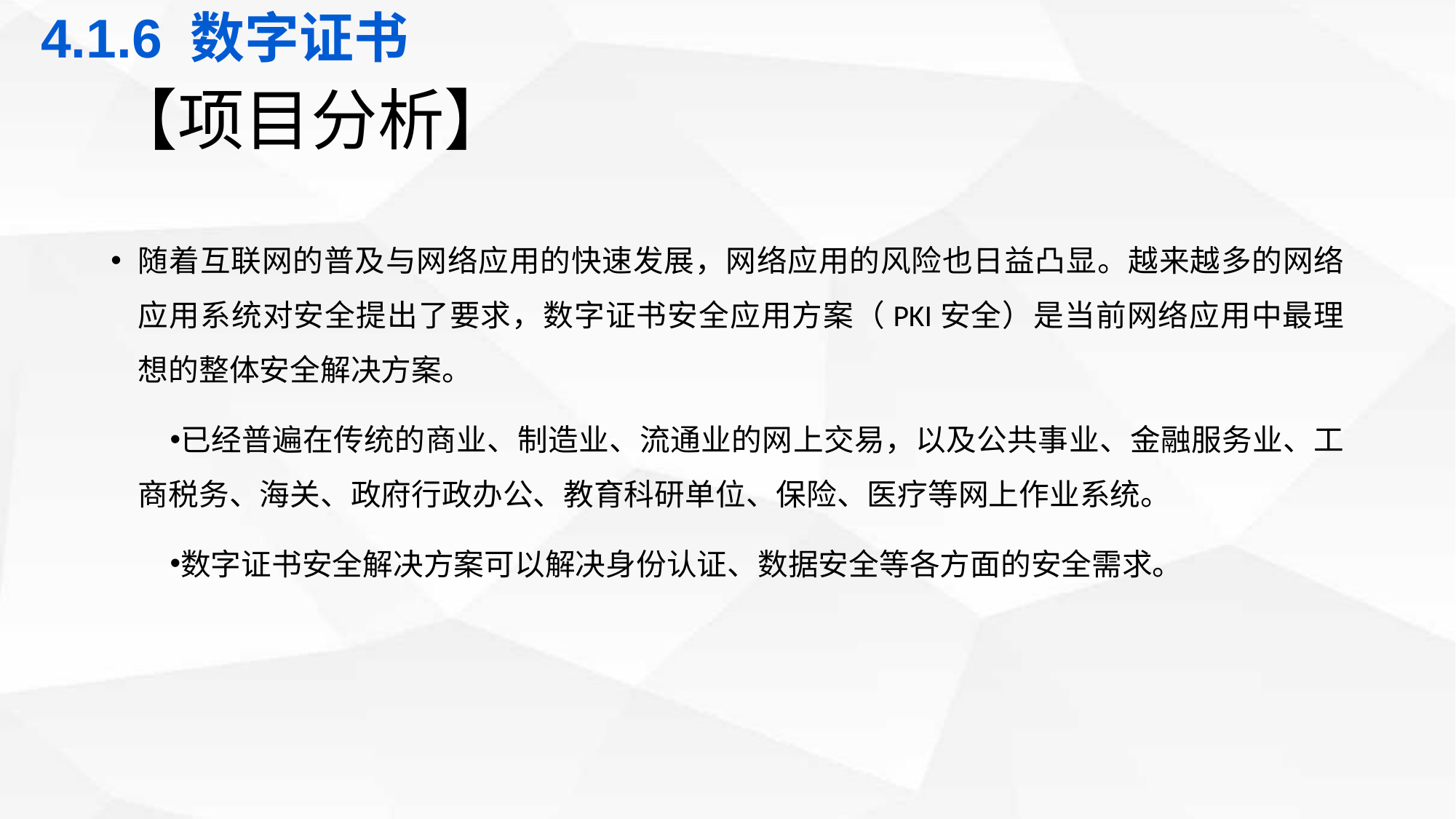

4.1.6 数字证书
# 【项目分析】
随着互联网的普及与网络应用的快速发展，网络应用的风险也日益凸显。越来越多的网络应用系统对安全提出了要求，数字证书安全应用方案（PKI安全）是当前网络应用中最理想的整体安全解决方案。
已经普遍在传统的商业、制造业、流通业的网上交易，以及公共事业、金融服务业、工商税务、海关、政府行政办公、教育科研单位、保险、医疗等网上作业系统。
数字证书安全解决方案可以解决身份认证、数据安全等各方面的安全需求。